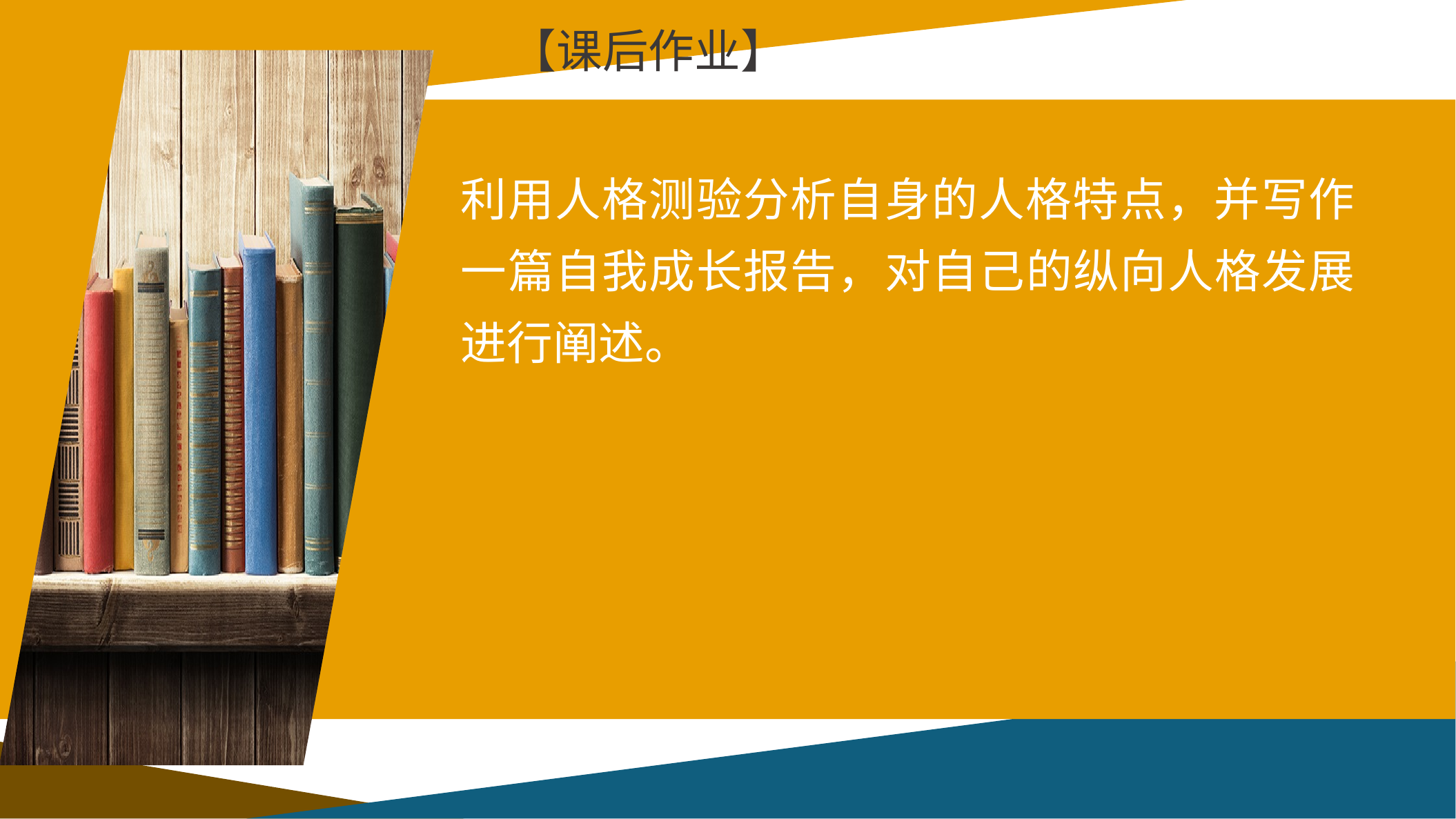

【课后作业】

利用人格测验分析自身的人格特点，并写作一篇自我成长报告，对自己的纵向人格发展进行阐述。